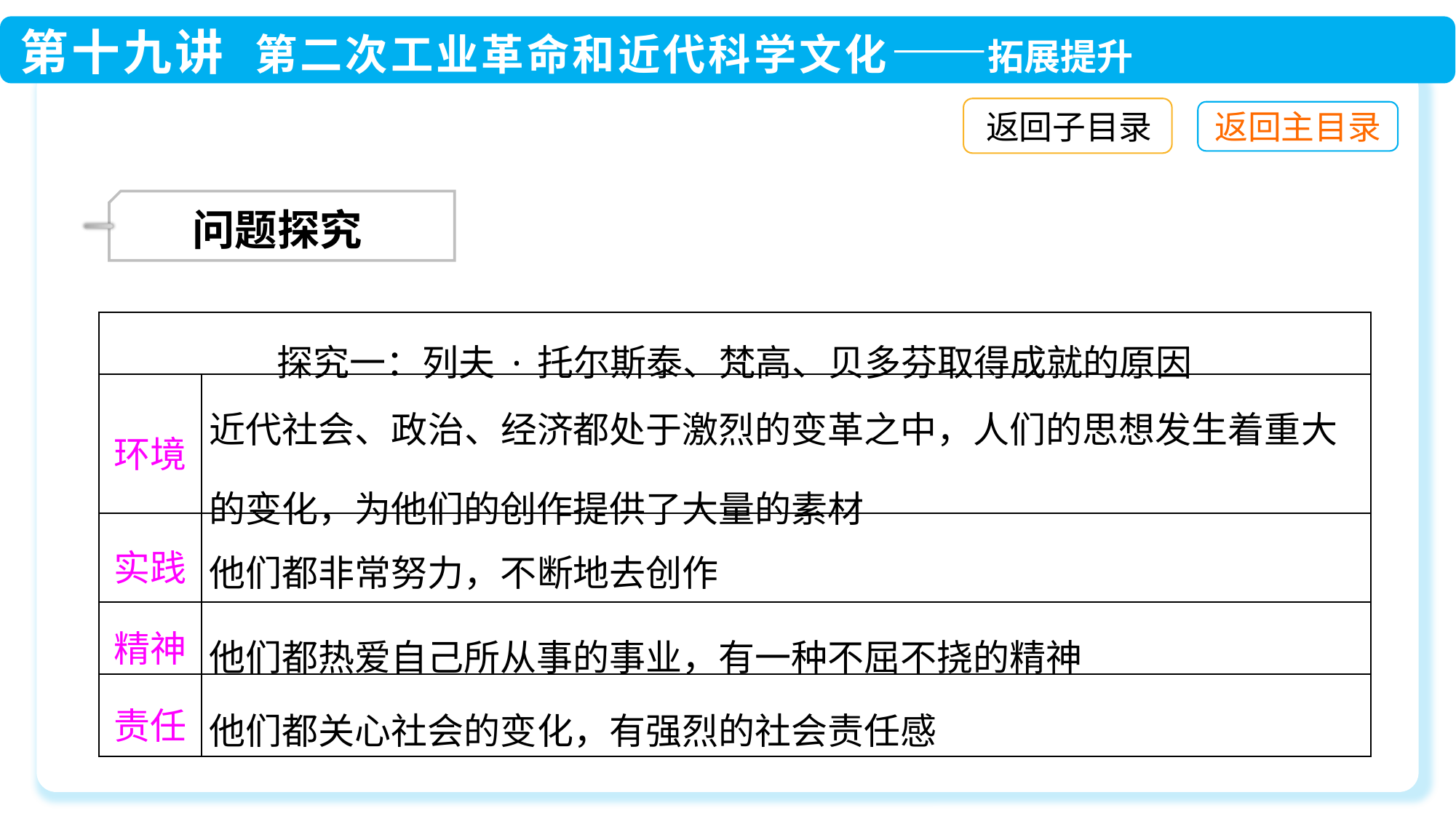

返回子目录
 问题探究

| 探究一：列夫·托尔斯泰、梵高、贝多芬取得成就的原因 |  |
| --- | --- |
| 环境 | 近代社会、政治、经济都处于激烈的变革之中，人们的思想发生着重大的变化，为他们的创作提供了大量的素材 |
| 实践 | 他们都非常努力，不断地去创作 |
| 精神 | 他们都热爱自己所从事的事业，有一种不屈不挠的精神 |
| 责任 | 他们都关心社会的变化，有强烈的社会责任感 |